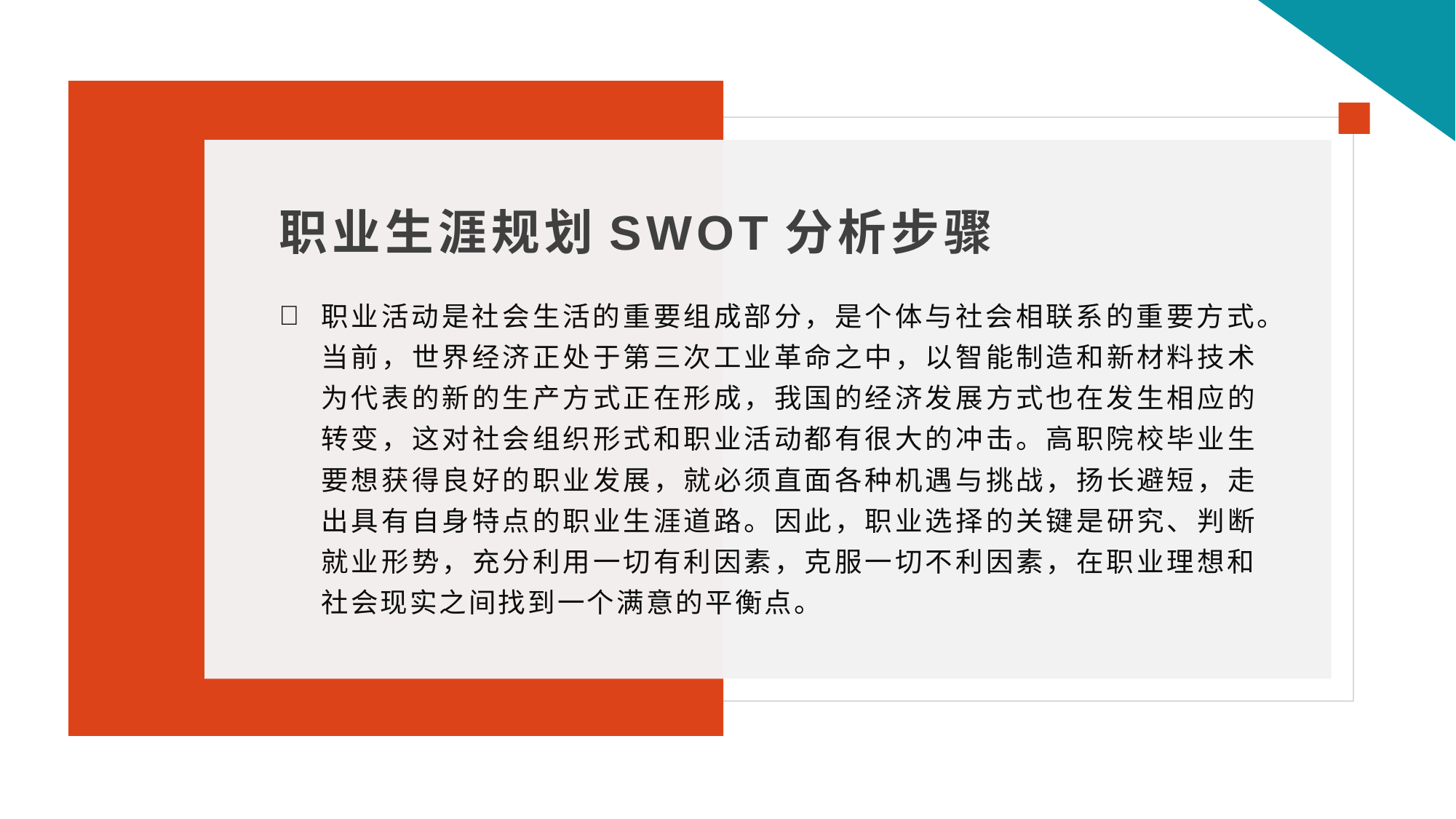

职业生涯规划SWOT分析步骤
职业活动是社会生活的重要组成部分，是个体与社会相联系的重要方式。当前，世界经济正处于第三次工业革命之中，以智能制造和新材料技术为代表的新的生产方式正在形成，我国的经济发展方式也在发生相应的转变，这对社会组织形式和职业活动都有很大的冲击。高职院校毕业生要想获得良好的职业发展，就必须直面各种机遇与挑战，扬长避短，走出具有自身特点的职业生涯道路。因此，职业选择的关键是研究、判断就业形势，充分利用一切有利因素，克服一切不利因素，在职业理想和社会现实之间找到一个满意的平衡点。